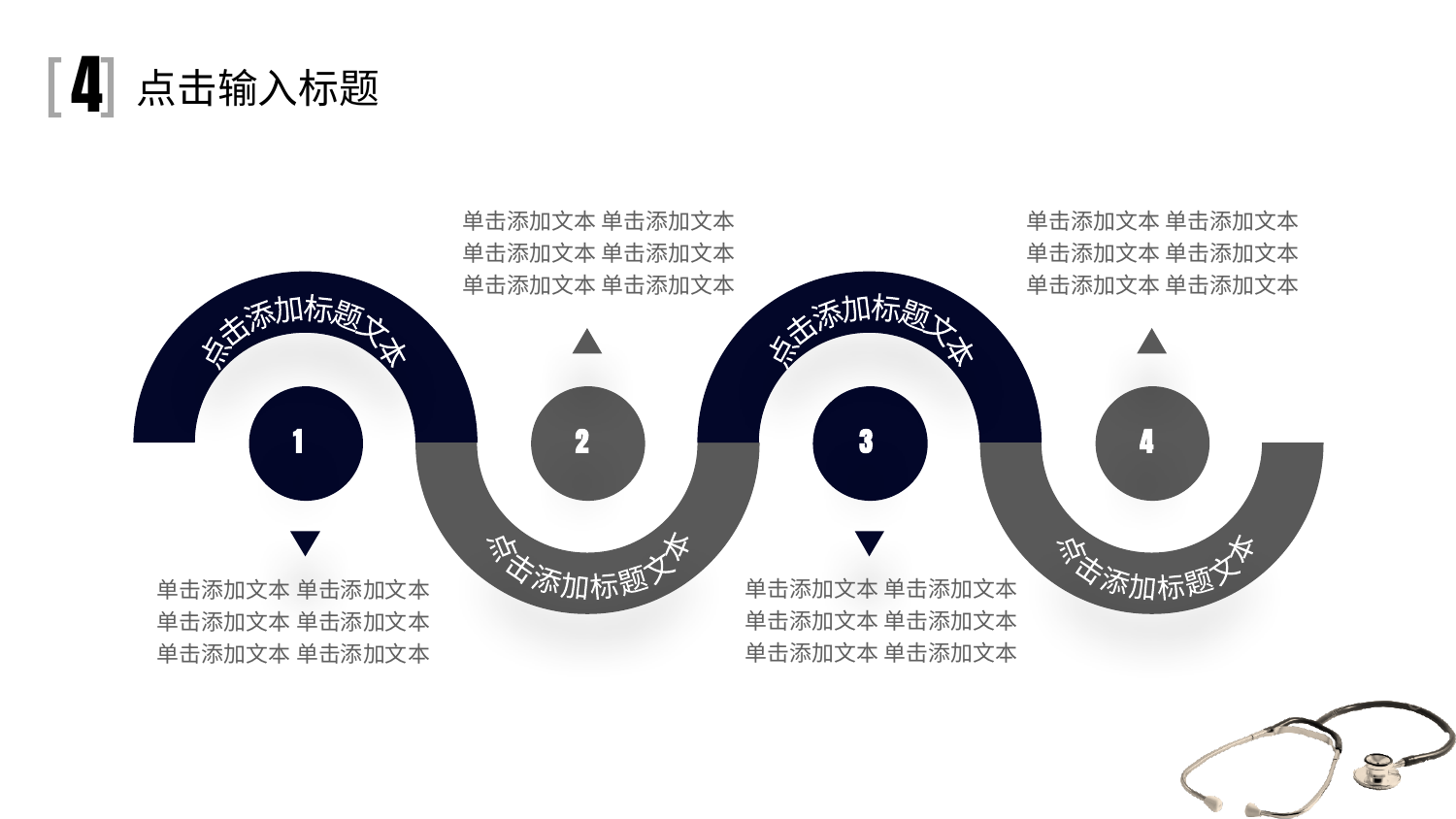

4
点击输入标题
单击添加文本 单击添加文本
单击添加文本 单击添加文本
单击添加文本 单击添加文本
单击添加文本 单击添加文本
单击添加文本 单击添加文本
单击添加文本 单击添加文本

点击添加标题文本
点击添加标题文本

1
2
3
4

点击添加标题文本
点击添加标题文本

单击添加文本 单击添加文本
单击添加文本 单击添加文本
单击添加文本 单击添加文本
单击添加文本 单击添加文本
单击添加文本 单击添加文本
单击添加文本 单击添加文本